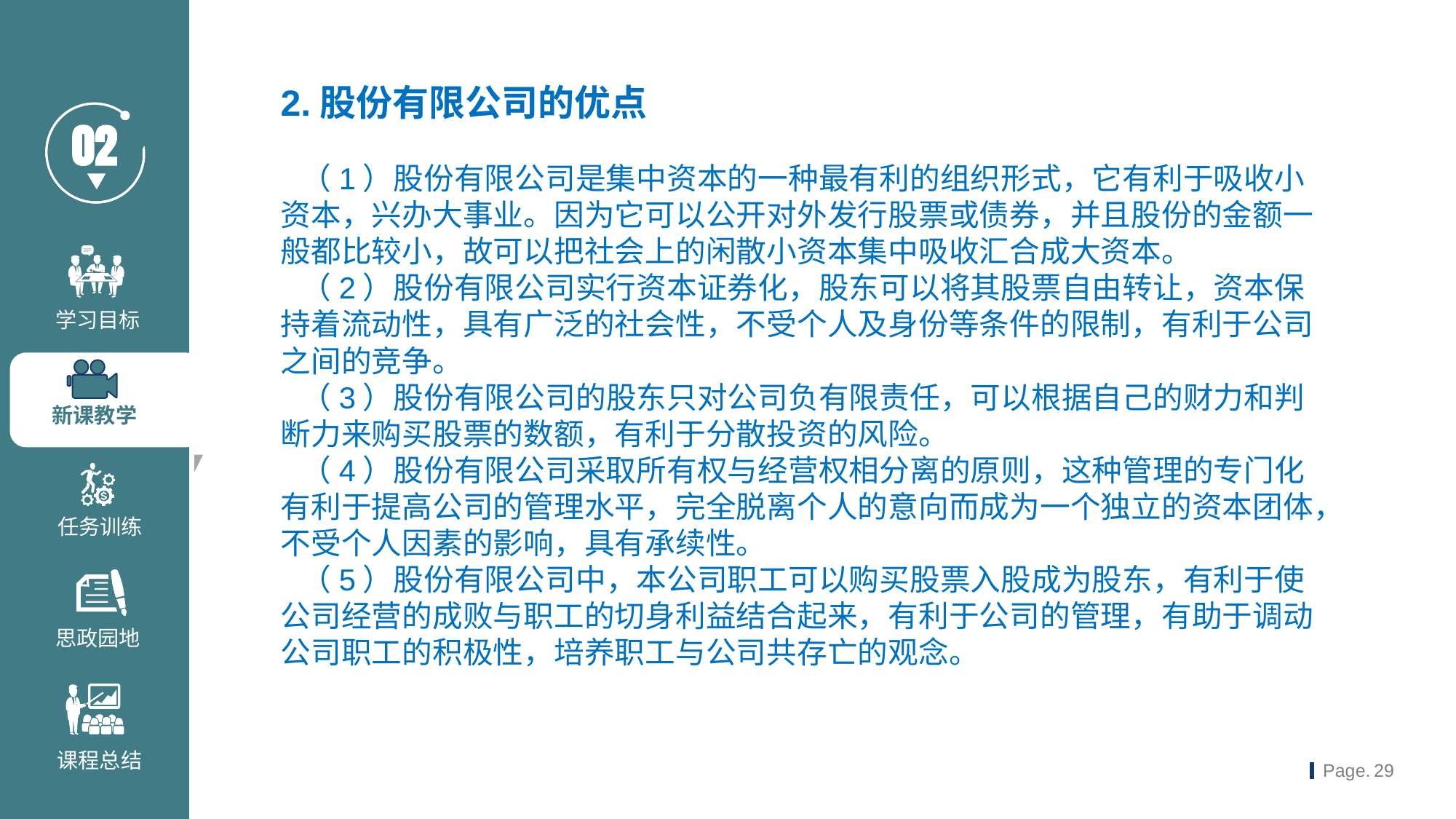

2.股份有限公司的优点

  （1）股份有限公司是集中资本的一种最有利的组织形式，它有利于吸收小资本，兴办大事业。因为它可以公开对外发行股票或债券，并且股份的金额一般都比较小，故可以把社会上的闲散小资本集中吸收汇合成大资本。
  （2）股份有限公司实行资本证券化，股东可以将其股票自由转让，资本保持着流动性，具有广泛的社会性，不受个人及身份等条件的限制，有利于公司之间的竞争。
  （3）股份有限公司的股东只对公司负有限责任，可以根据自己的财力和判断力来购买股票的数额，有利于分散投资的风险。
  （4）股份有限公司采取所有权与经营权相分离的原则，这种管理的专门化有利于提高公司的管理水平，完全脱离个人的意向而成为一个独立的资本团体，不受个人因素的影响，具有承续性。
  （5）股份有限公司中，本公司职工可以购买股票入股成为股东，有利于使公司经营的成败与职工的切身利益结合起来，有利于公司的管理，有助于调动公司职工的积极性，培养职工与公司共存亡的观念。